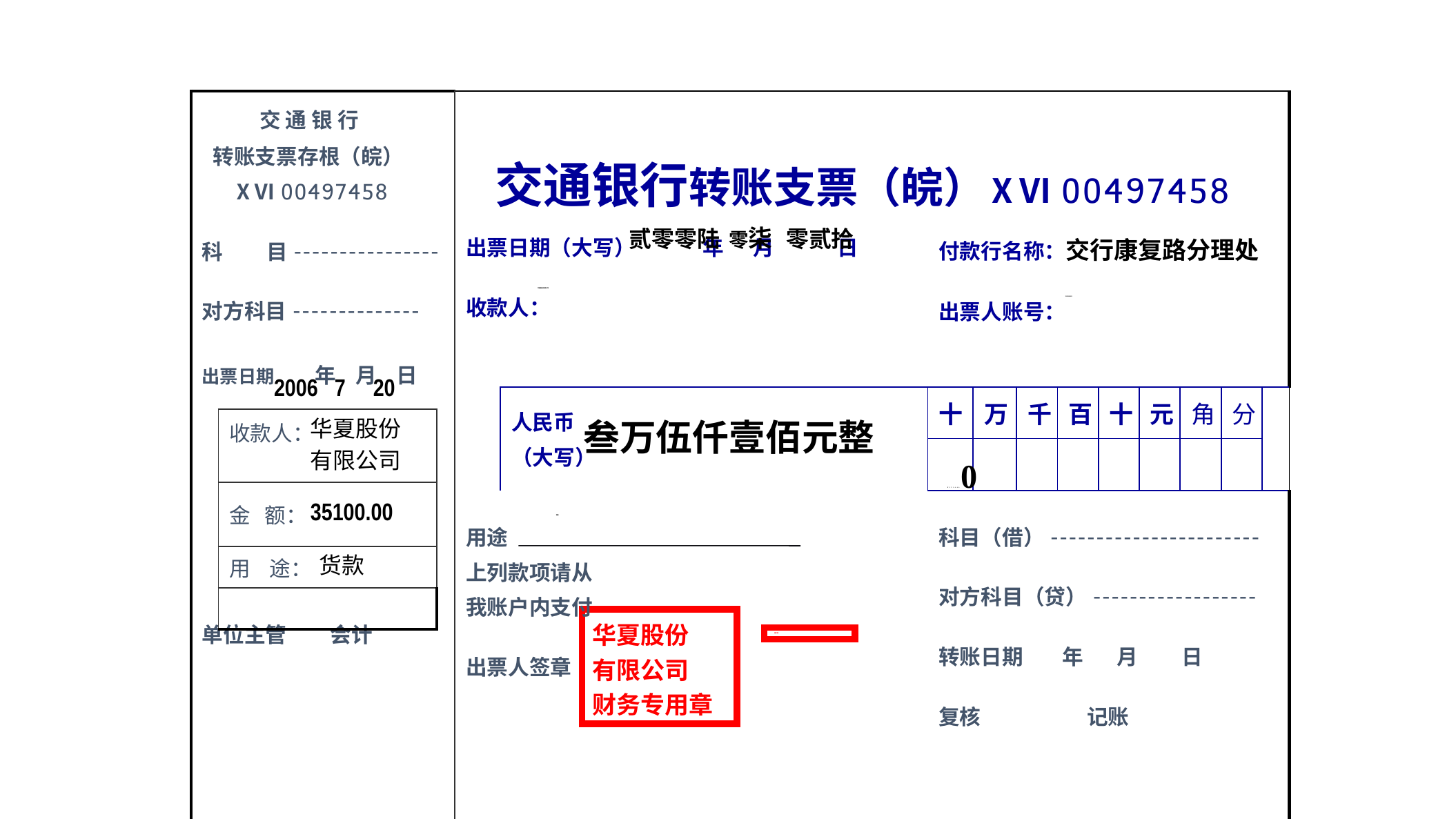

| 交 通 银 行 转账支票存根（皖） 　 ⅩⅥ00497458 科 目---------------- 对方科目-------------- 出票日期 年 月 日 单位主管 会计 | 交通银行转账支票（皖）ⅩⅥ00497458 |  |  |  |  |  |  |  |  |  |  |
| --- | --- | --- | --- | --- | --- | --- | --- | --- | --- | --- | --- |
|  | 出票日期（大写） 年 月 日 收款人： |  | 付款行名称：交行康复路分理处 出票人账号： |  |  |  |  |  |  |  |  |
|  |  | 人民币 （大写） | 十 | 万 | 千 | 百 | 十 | 元 | 角 | 分 |  |
|  |  |  |  |  |  |  |  |  |  |  |  |
|  | 用途 上列款项请从 我账户内支付 出票人签章 |  | 科目（借）----------------------- 对方科目（贷）------------------ 转账日期 年 月 日 复核 记账 |  |  |  |  |  |  |  |  |
|  |  |  |  |  |  |  |  |  |  |  |  |
贰零零陆  零柒   零贰拾
华夏股份有限公司
2819345001
2006   7     20
| 收款人： |
| --- |
| 金 额： |
| 用 途： |
|  |
华夏股份
有限公司
叁万伍仟壹佰元整
￥  3   5    1   0    0   0   0
35100.00
货款
货款

华夏股份
有限公司
财务专用章
张华章